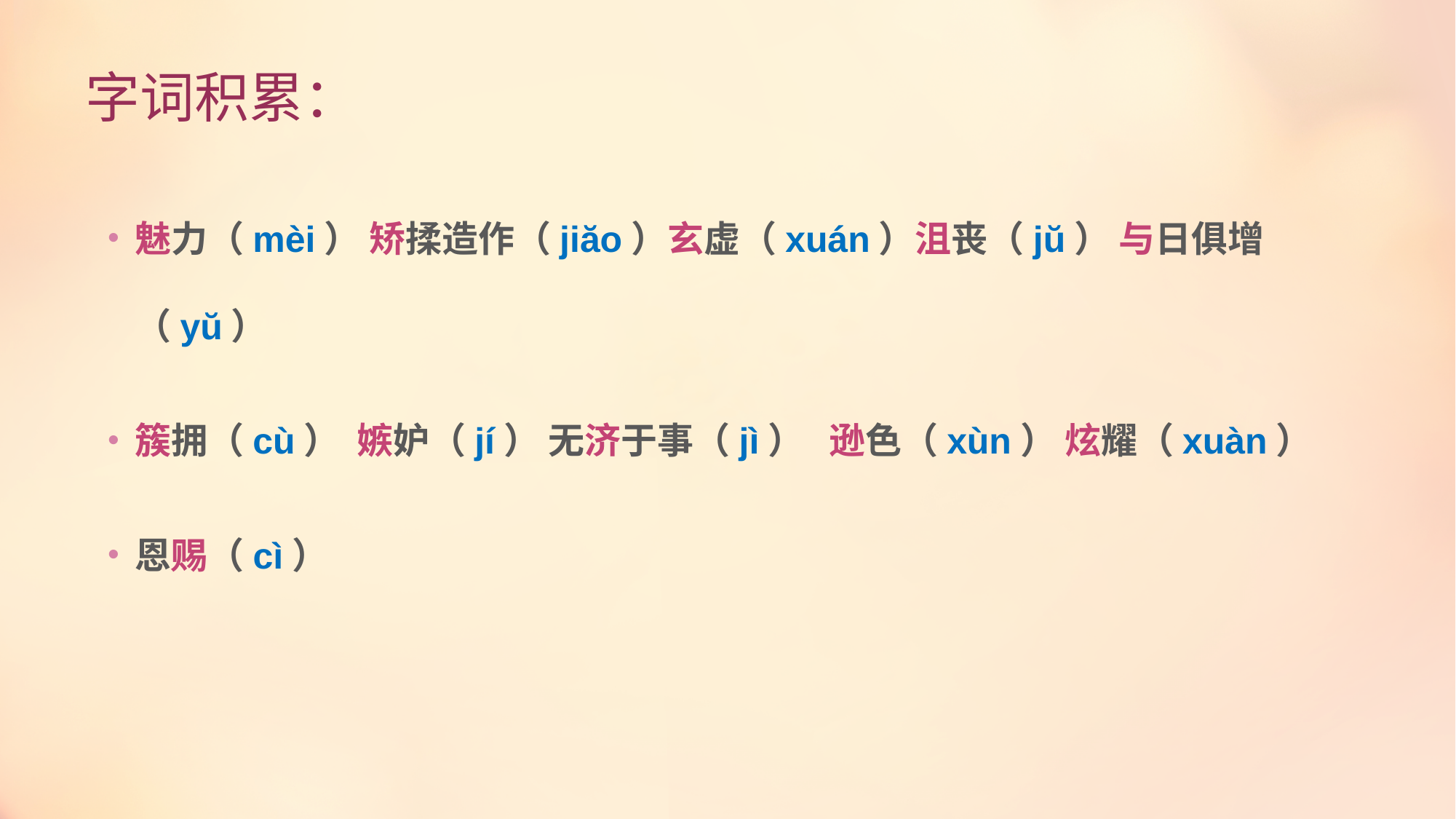

# 字词积累：
魅力（mèi） 矫揉造作（jiăo）玄虚（xuán）沮丧（jŭ） 与日俱增（yŭ）
簇拥（cù）  嫉妒（jí） 无济于事（jì）   逊色（xùn） 炫耀（xuàn）
恩赐（cì）